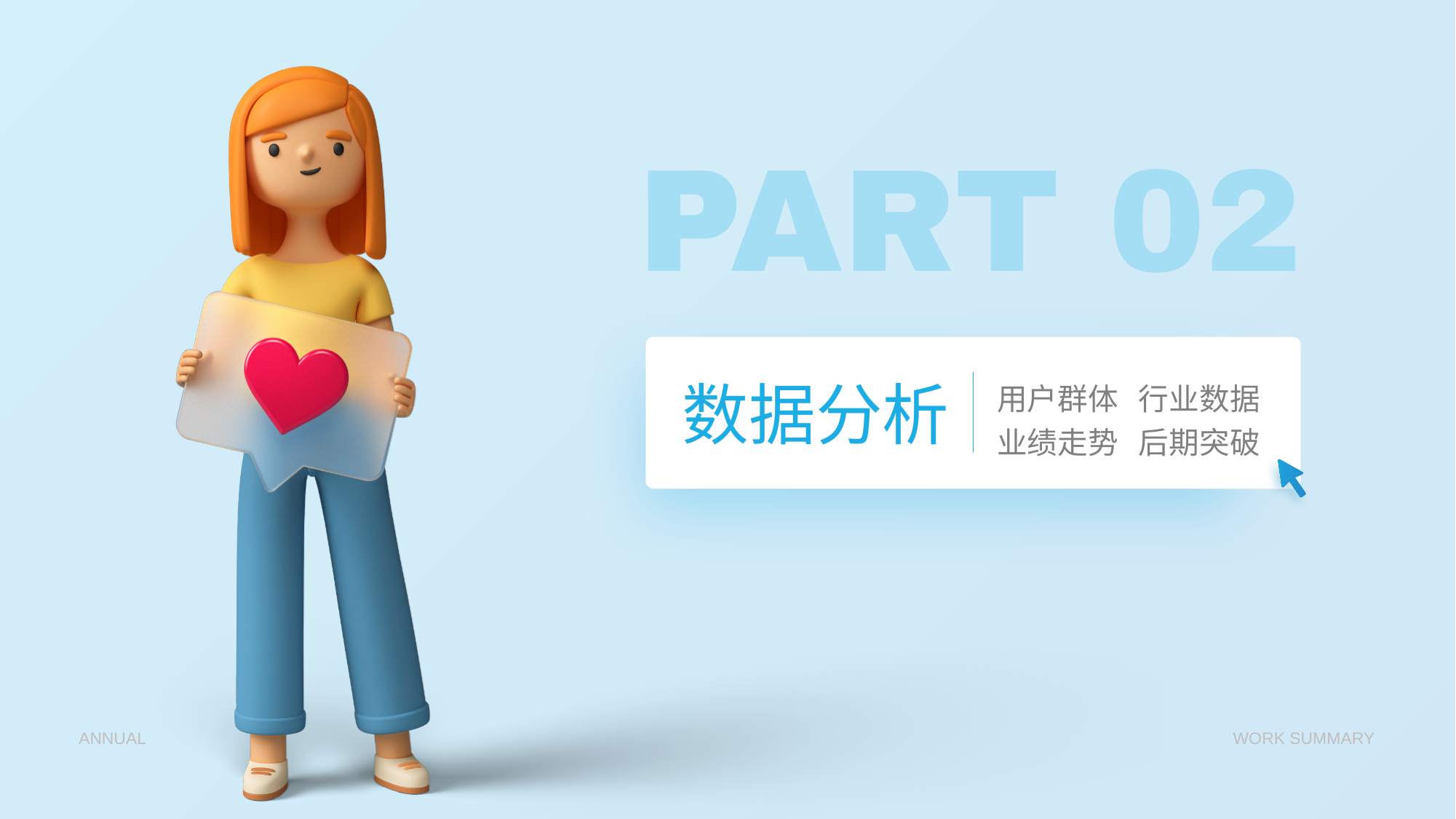

# PART 02
数据分析
用户群体
业绩走势
行业数据
后期突破